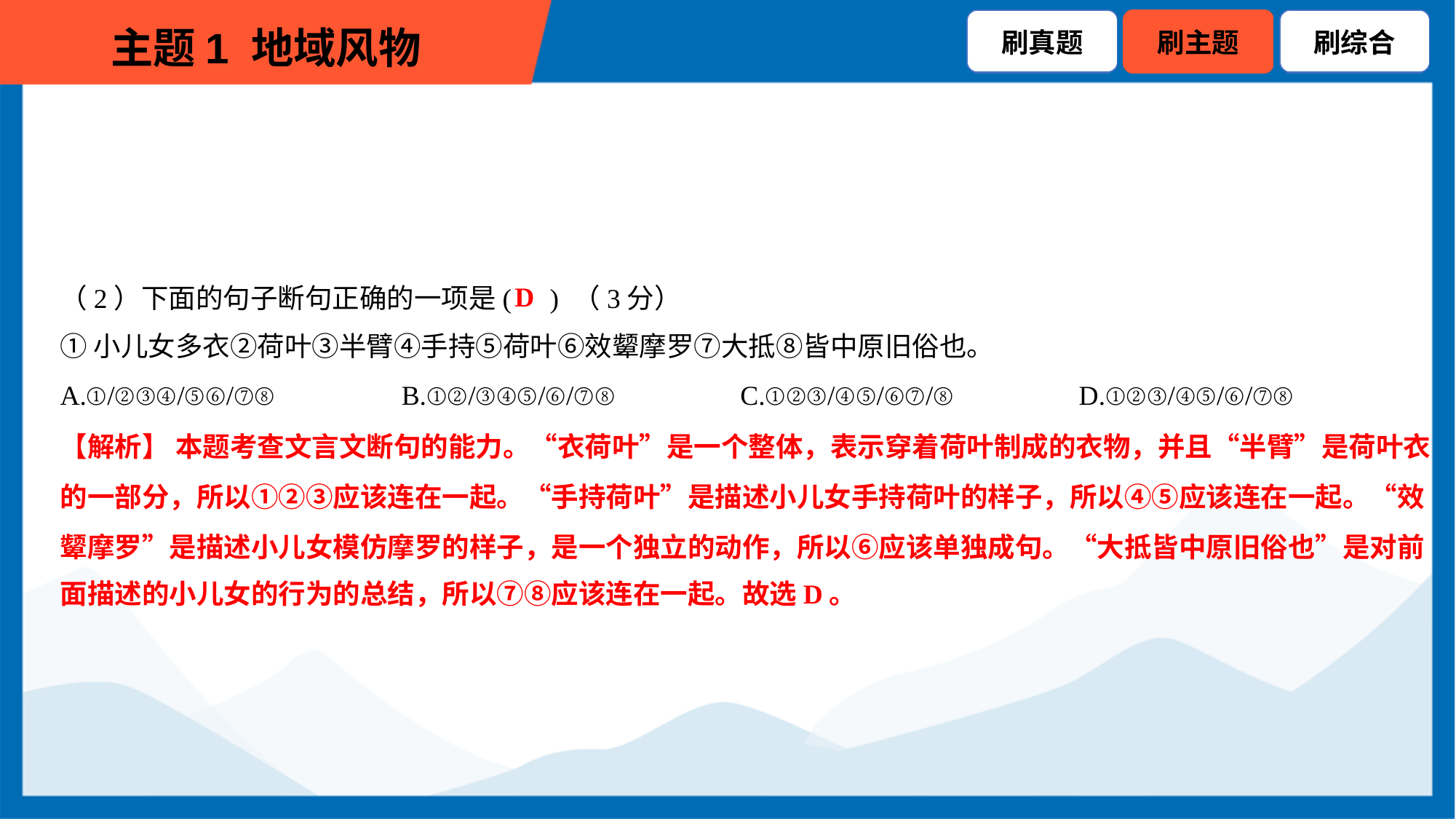

D
（2）下面的句子断句正确的一项是(     ) （3分）
①小儿女多衣②荷叶③半臂④手持⑤荷叶⑥效颦摩罗⑦大抵⑧皆中原旧俗也。
A.①/②③④/⑤⑥/⑦⑧	B.①②/③④⑤/⑥/⑦⑧	C.①②③/④⑤/⑥⑦/⑧	D.①②③/④⑤/⑥/⑦⑧
【解析】 本题考查文言文断句的能力。“衣荷叶”是一个整体，表示穿着荷叶制成的衣物，并且“半臂”是荷叶衣
的一部分，所以①②③应该连在一起。“手持荷叶”是描述小儿女手持荷叶的样子，所以④⑤应该连在一起。“效
颦摩罗”是描述小儿女模仿摩罗的样子，是一个独立的动作，所以⑥应该单独成句。“大抵皆中原旧俗也”是对前
面描述的小儿女的行为的总结，所以⑦⑧应该连在一起。故选D。